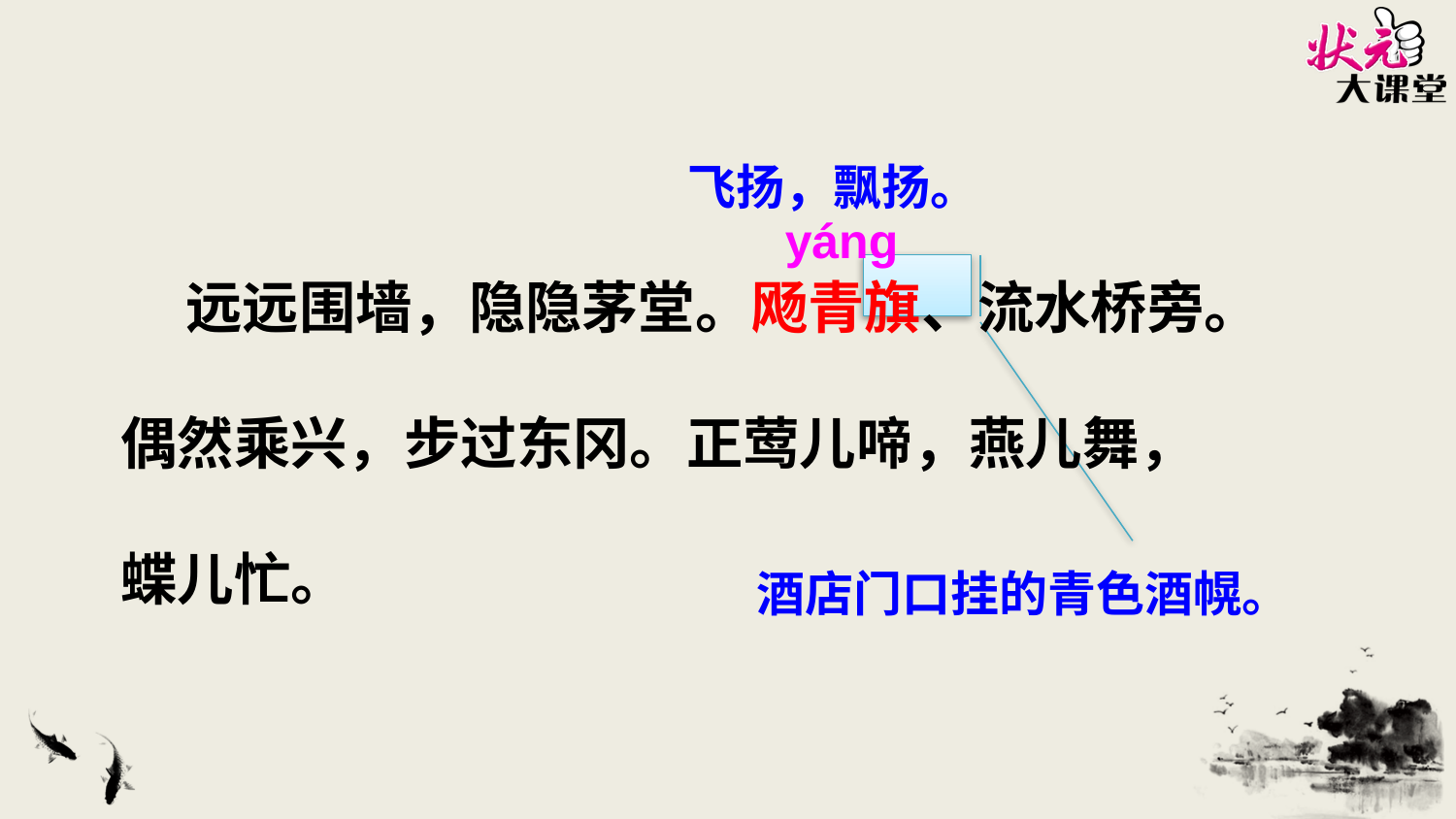

飞扬，飘扬。
状元成才路
状元成才路
yánɡ
状元成才路
    远远围墙，隐隐茅堂。飏青旗、流水桥旁。偶然乘兴，步过东冈。正莺儿啼，燕儿舞，蝶儿忙。
状元成才路
状元成才路
状元成才路
状元成才路
状元成才路
状元成才路
状元成才路
状元成才路
状元成才路
状元成才路
状元成才路
状元成才路
状元成才路
状元成才路

状元成才路
状元成才路
状元成才路
状元成才路
状元成才路
状元成才路
状元成才路
状元成才路
状元成才路
状元成才路
状元成才路
状元成才路
状元成才路
状元成才路
状元成才路
状元成才路
状元成才路
状元成才路
状元成才路
状元成才路
状元成才路
状元成才路
状元成才路
状元成才路
状元成才路
状元成才路
状元成才路
状元成才路
状元成才路
状元成才路
状元成才路
状元成才路
状元成才路
状元成才路
状元成才路
状元成才路
状元成才路
状元成才路
状元成才路
状元成才路
状元成才路
状元成才路
状元成才路
状元成才路
状元成才路
状元成才路
状元成才路
状元成才路
状元成才路
状元成才路
状元成才路
状元成才路
状元成才路
状元成才路
状元成才路
状元成才路
状元成才路
状元成才路
状元成才路
状元成才路
状元成才路
状元成才路
状元成才路
状元成才路
酒店门口挂的青色酒幌。
状元成才路
状元成才路
状元成才路
状元成才路
状元成才路
状元成才路
状元成才路
状元成才路
状元成才路
状元成才路
状元成才路
状元成才路
状元成才路
状元成才路
状元成才路
状元成才路
状元成才路
状元成才路
状元成才路